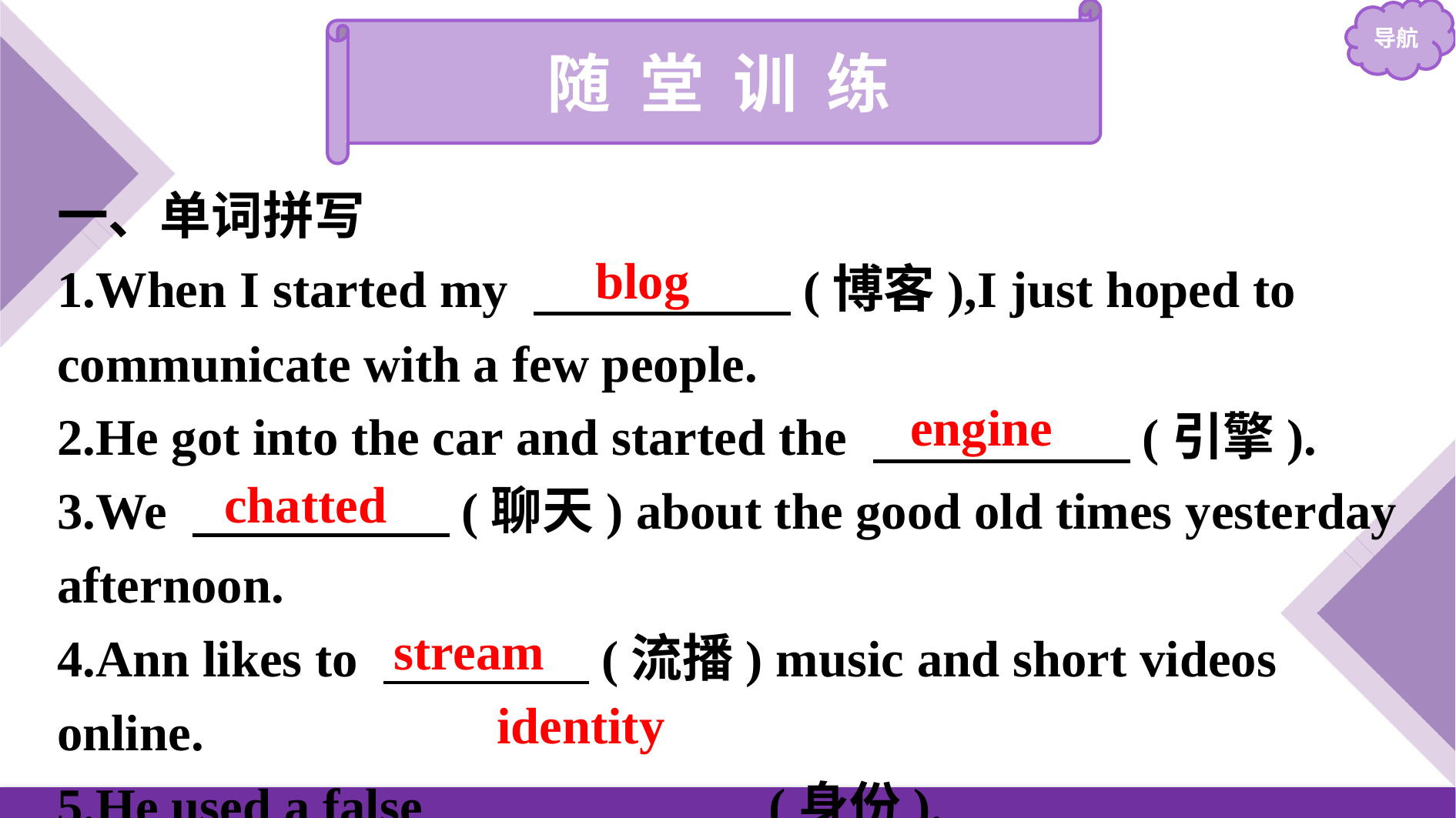

随  堂  训  练
一、单词拼写
1.When I started my 　　　　　(博客),I just hoped to communicate with a few people.
2.He got into the car and started the 　　　　　(引擎).
3.We 　　　　　(聊天) about the good old times yesterday afternoon.
4.Ann likes to 　　　　(流播) music and short videos online.
5.He used a false 　　　　　　(身份).
blog
engine
chatted
stream
identity